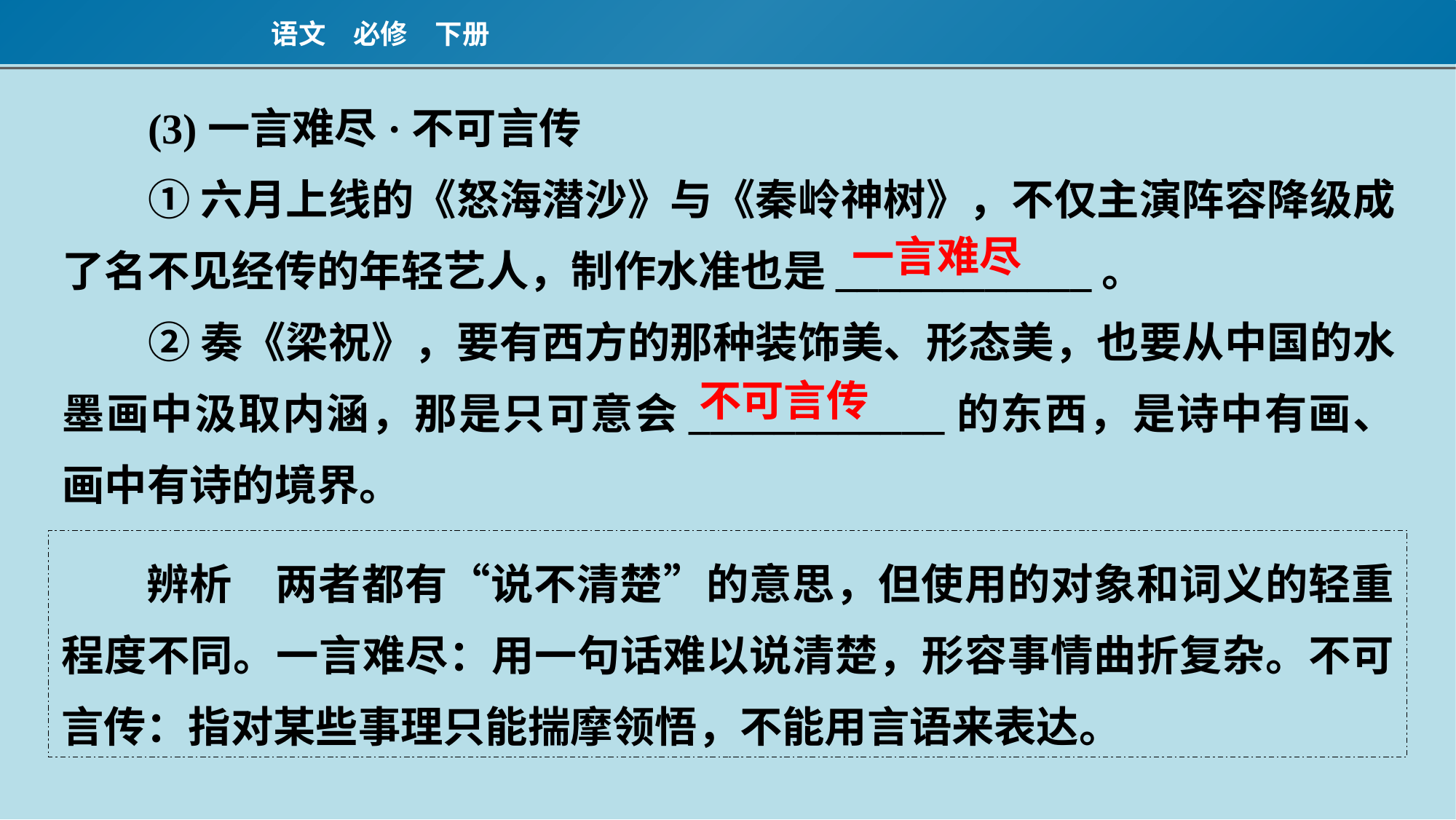

(3)一言难尽·不可言传
①六月上线的《怒海潜沙》与《秦岭神树》，不仅主演阵容降级成了名不见经传的年轻艺人，制作水准也是____________。
②奏《梁祝》，要有西方的那种装饰美、形态美，也要从中国的水墨画中汲取内涵，那是只可意会____________的东西，是诗中有画、画中有诗的境界。
一言难尽
不可言传
辨析　两者都有“说不清楚”的意思，但使用的对象和词义的轻重程度不同。一言难尽：用一句话难以说清楚，形容事情曲折复杂。不可言传：指对某些事理只能揣摩领悟，不能用言语来表达。